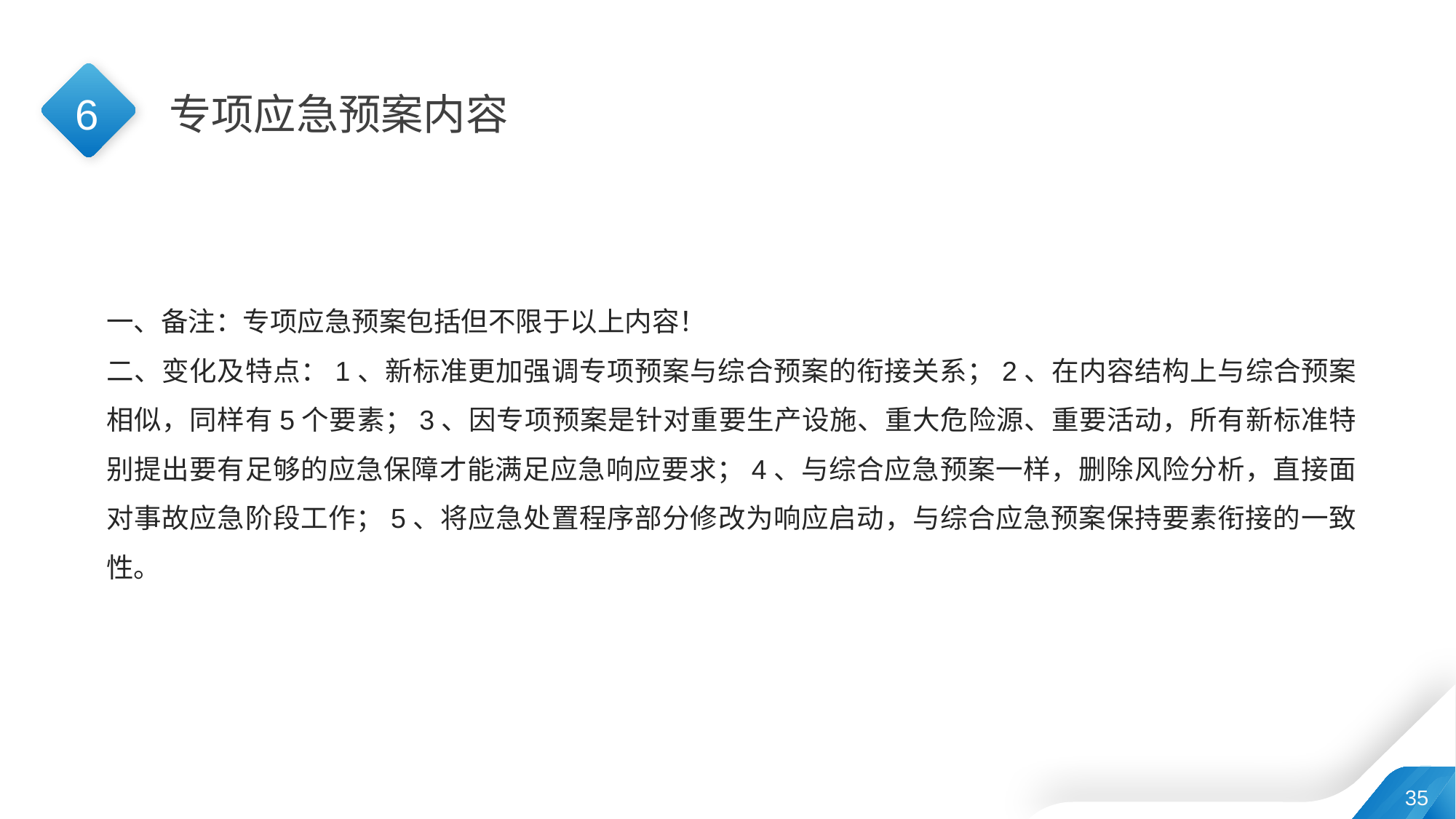

6
专项应急预案内容
一、备注：专项应急预案包括但不限于以上内容！
二、变化及特点：1、新标准更加强调专项预案与综合预案的衔接关系；2、在内容结构上与综合预案相似，同样有5个要素；3、因专项预案是针对重要生产设施、重大危险源、重要活动，所有新标准特别提出要有足够的应急保障才能满足应急响应要求；4、与综合应急预案一样，删除风险分析，直接面对事故应急阶段工作；5、将应急处置程序部分修改为响应启动，与综合应急预案保持要素衔接的一致性。